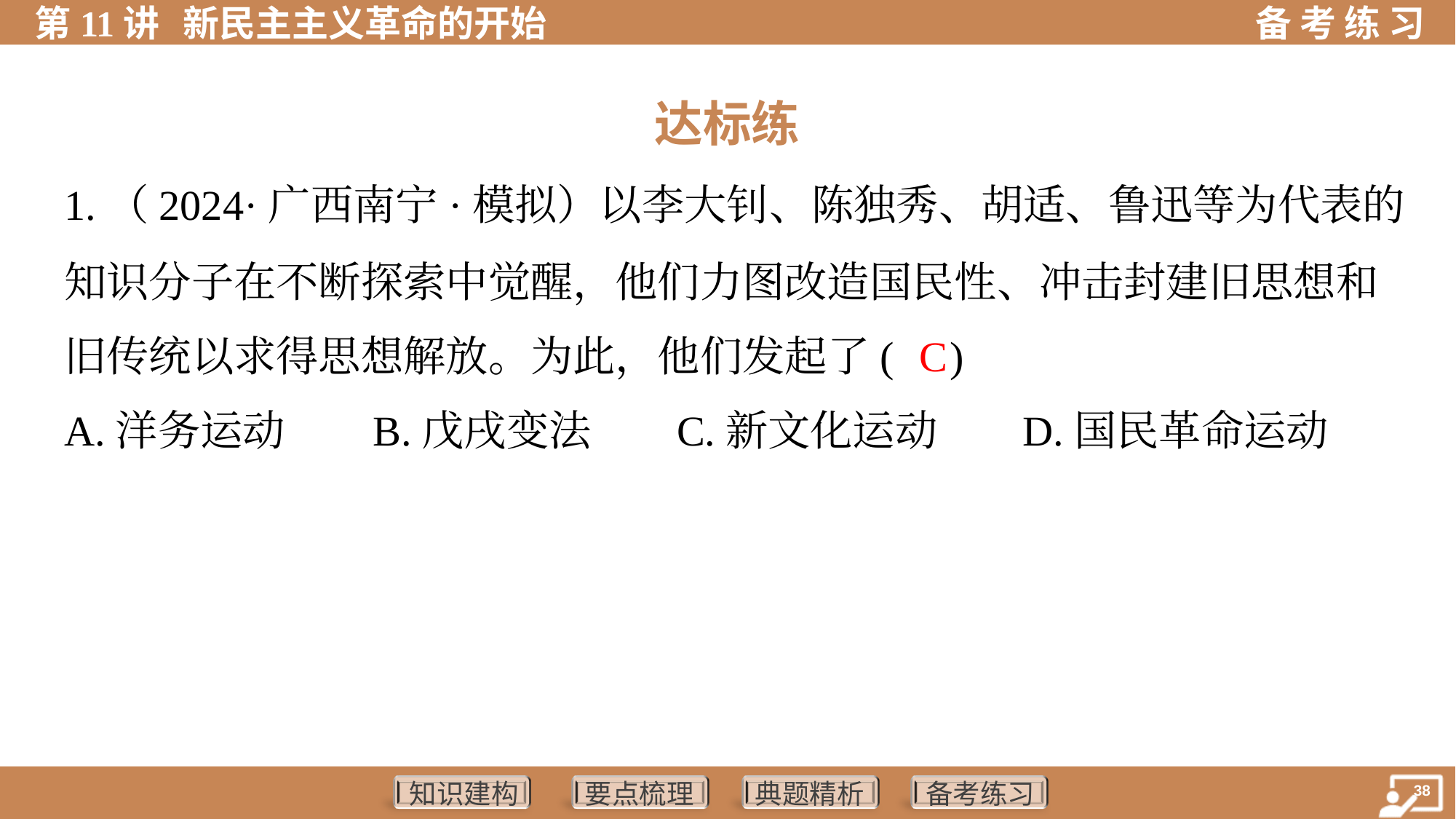

达标练
1.（2024·广西南宁·模拟）以李大钊、陈独秀、胡适、鲁迅等为代表的
知识分子在不断探索中觉醒，他们力图改造国民性、冲击封建旧思想和
旧传统以求得思想解放。为此，他们发起了(     )
C
A.洋务运动	B.戊戌变法	C.新文化运动	D.国民革命运动